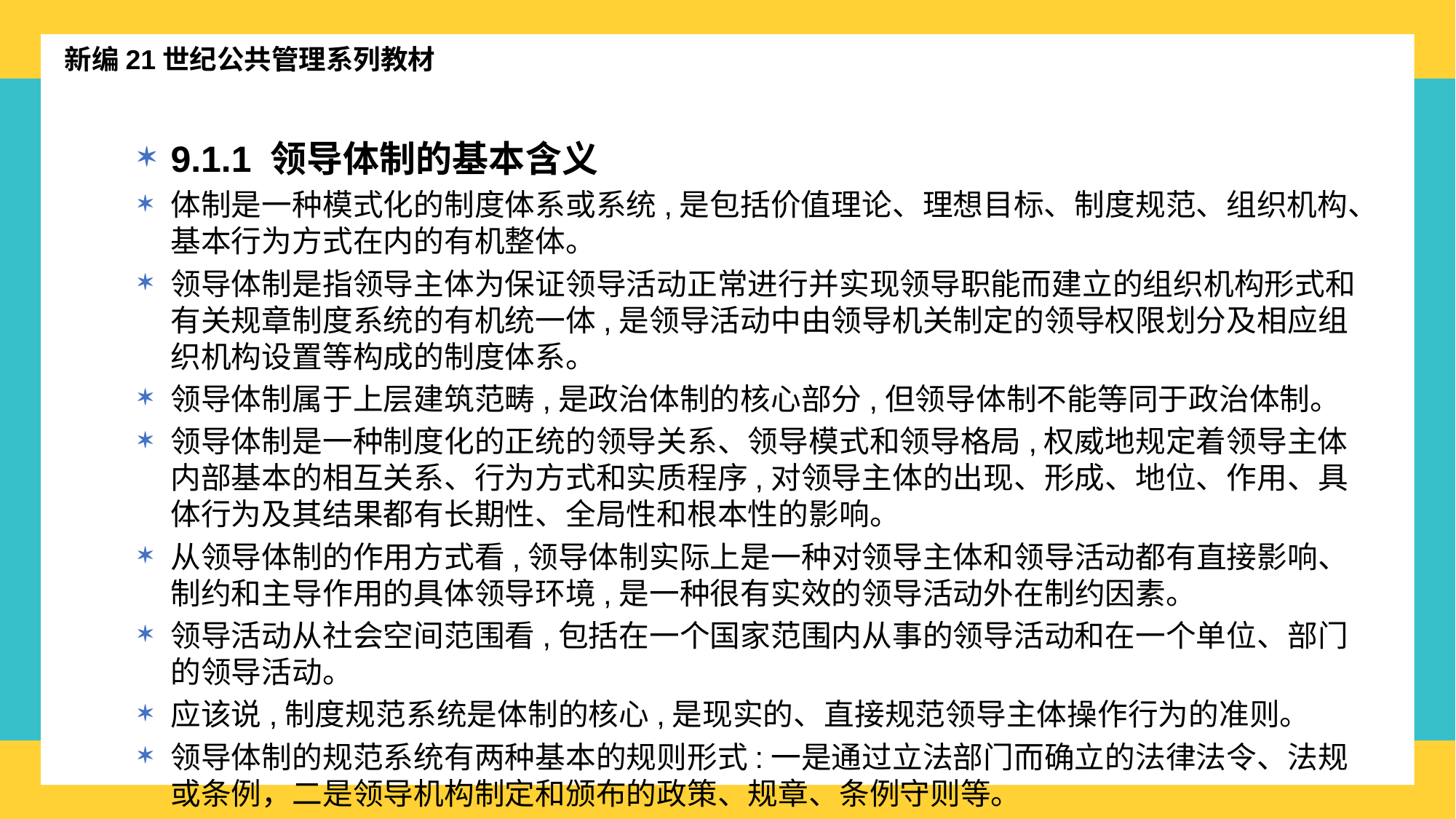

新编21世纪公共管理系列教材
9.1.1 领导体制的基本含义
体制是一种模式化的制度体系或系统,是包括价值理论、理想目标、制度规范、组织机构、基本行为方式在内的有机整体。
领导体制是指领导主体为保证领导活动正常进行并实现领导职能而建立的组织机构形式和有关规章制度系统的有机统一体,是领导活动中由领导机关制定的领导权限划分及相应组织机构设置等构成的制度体系。
领导体制属于上层建筑范畴,是政治体制的核心部分,但领导体制不能等同于政治体制。
领导体制是一种制度化的正统的领导关系、领导模式和领导格局,权威地规定着领导主体内部基本的相互关系、行为方式和实质程序,对领导主体的出现、形成、地位、作用、具体行为及其结果都有长期性、全局性和根本性的影响。
从领导体制的作用方式看,领导体制实际上是一种对领导主体和领导活动都有直接影响、制约和主导作用的具体领导环境,是一种很有实效的领导活动外在制约因素。
领导活动从社会空间范围看,包括在一个国家范围内从事的领导活动和在一个单位、部门的领导活动。
应该说,制度规范系统是体制的核心,是现实的、直接规范领导主体操作行为的准则。
领导体制的规范系统有两种基本的规则形式:一是通过立法部门而确立的法律法令、法规或条例，二是领导机构制定和颁布的政策、规章、条例守则等。